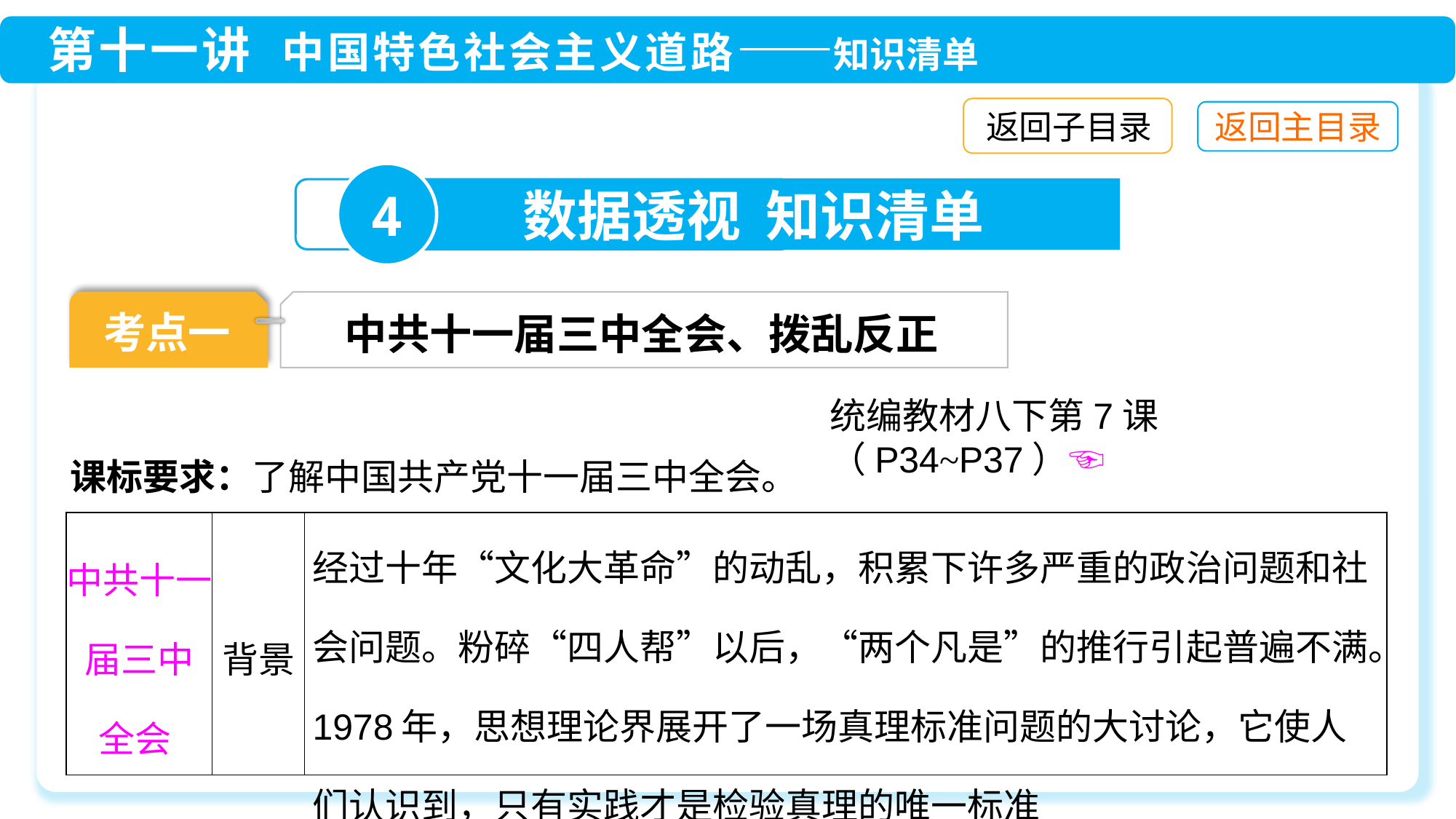

返回子目录
4

数据透视  知识清单
考点一
中共十一届三中全会、拨乱反正

统编教材八下第7课（P34~P37）☜
课标要求：了解中国共产党十一届三中全会。
| 中共十一届三中 全会 | 背景 | 经过十年“文化大革命”的动乱，积累下许多严重的政治问题和社会问题。粉碎“四人帮”以后，“两个凡是”的推行引起普遍不满。1978年，思想理论界展开了一场真理标准问题的大讨论，它使人们认识到，只有实践才是检验真理的唯一标准 |
| --- | --- | --- |